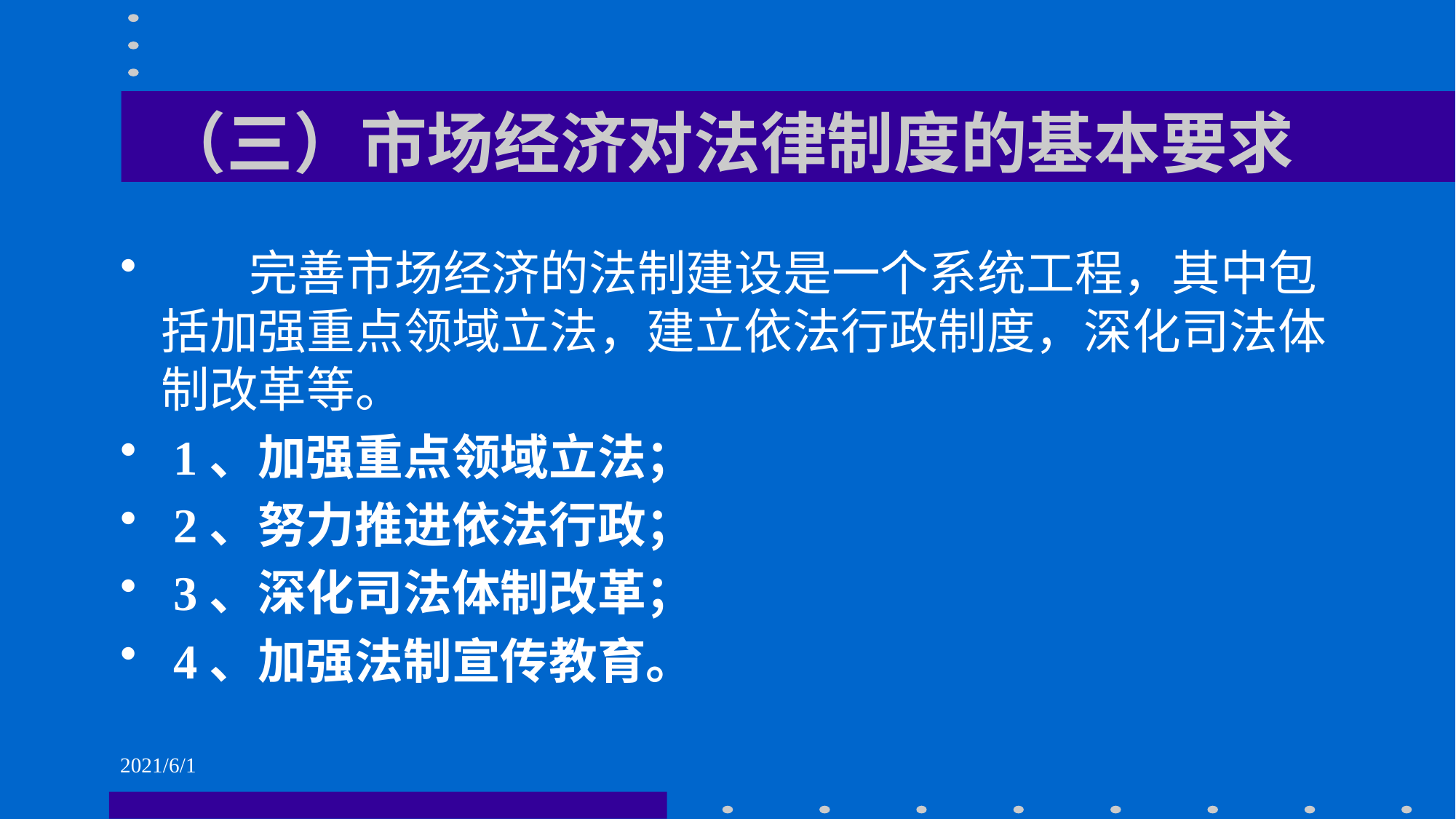

# （三）市场经济对法律制度的基本要求
       完善市场经济的法制建设是一个系统工程，其中包括加强重点领域立法，建立依法行政制度，深化司法体制改革等。
 1、加强重点领域立法；
 2、努力推进依法行政；
 3、深化司法体制改革；
 4、加强法制宣传教育。
2021/6/1